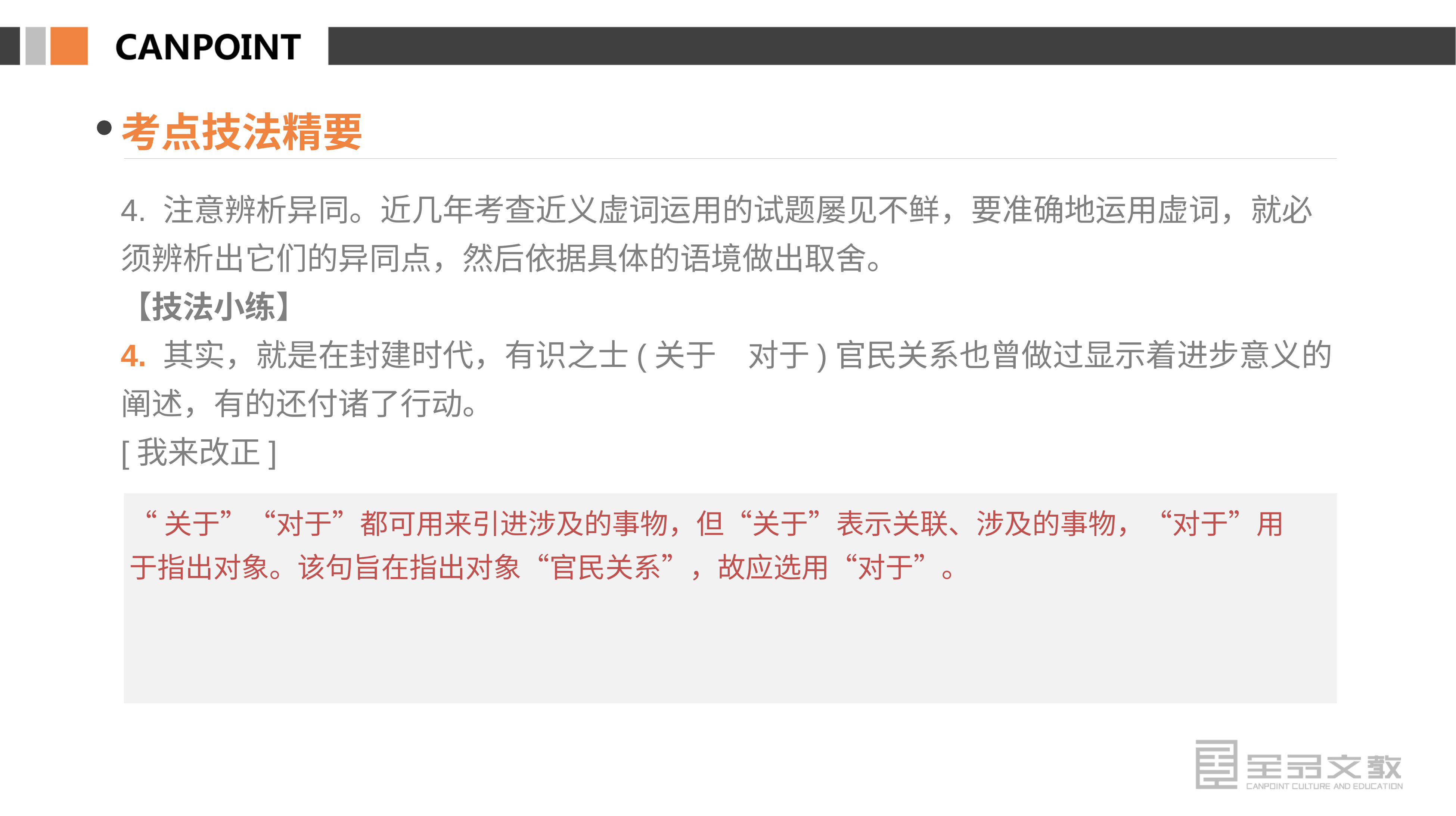

考点技法精要

4. 注意辨析异同。近几年考查近义虚词运用的试题屡见不鲜，要准确地运用虚词，就必须辨析出它们的异同点，然后依据具体的语境做出取舍。
【技法小练】
4. 其实，就是在封建时代，有识之士(关于　对于)官民关系也曾做过显示着进步意义的阐述，有的还付诸了行动。
[我来改正]

“关于”“对于”都可用来引进涉及的事物，但“关于”表示关联、涉及的事物，“对于”用于指出对象。该句旨在指出对象“官民关系”，故应选用“对于”。